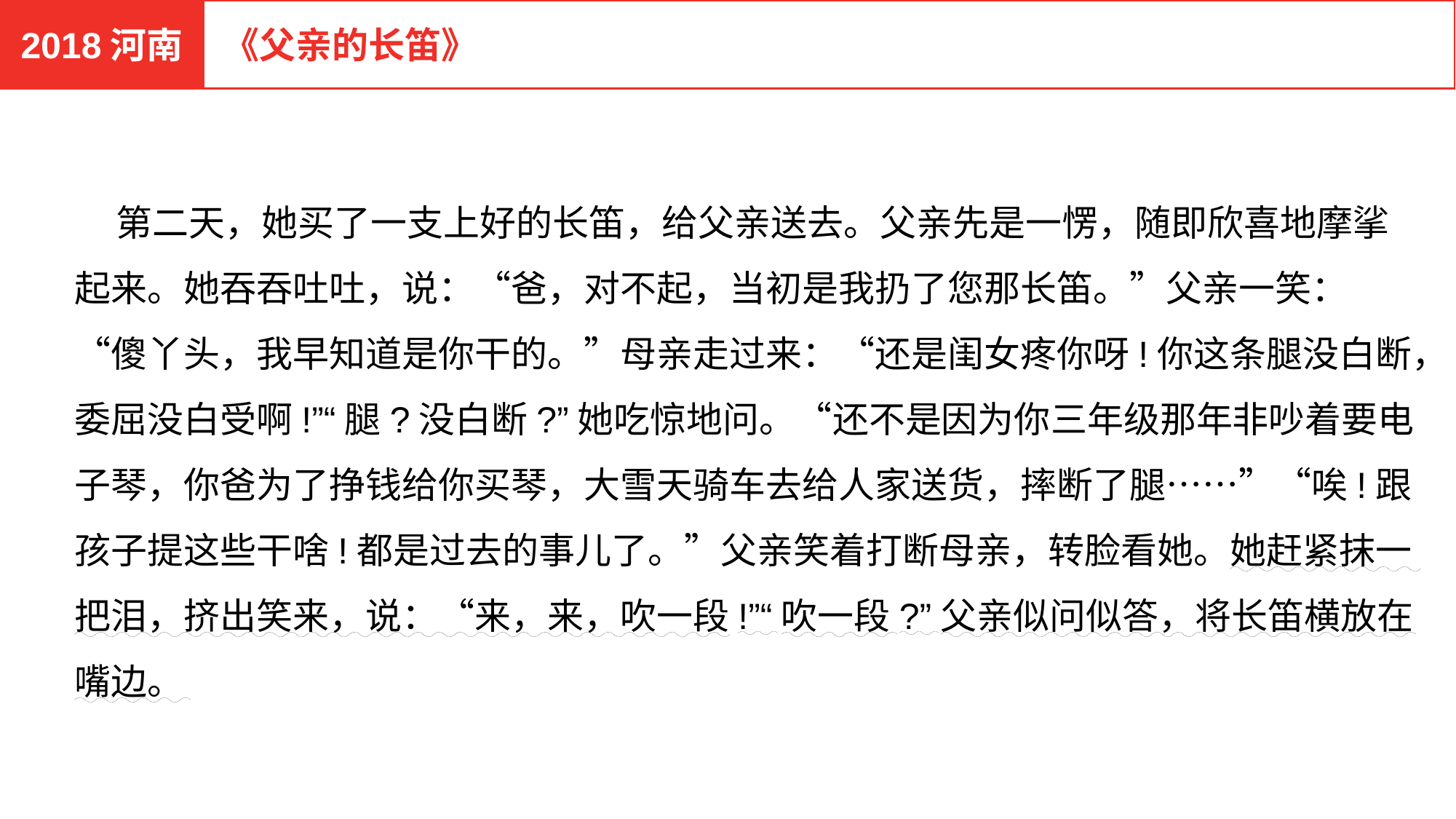

2018河南
《父亲的长笛》
    第二天，她买了一支上好的长笛，给父亲送去。父亲先是一愣，随即欣喜地摩挲起来。她吞吞吐吐，说：“爸，对不起，当初是我扔了您那长笛。”父亲一笑：“傻丫头，我早知道是你干的。”母亲走过来：“还是闺女疼你呀!你这条腿没白断，委屈没白受啊!”“腿?没白断?”她吃惊地问。“还不是因为你三年级那年非吵着要电子琴，你爸为了挣钱给你买琴，大雪天骑车去给人家送货，摔断了腿……”“唉!跟孩子提这些干啥!都是过去的事儿了。”父亲笑着打断母亲，转脸看她。她赶紧抹一把泪，挤出笑来，说：“来，来，吹一段!”“吹一段?”父亲似问似答，将长笛横放在嘴边。